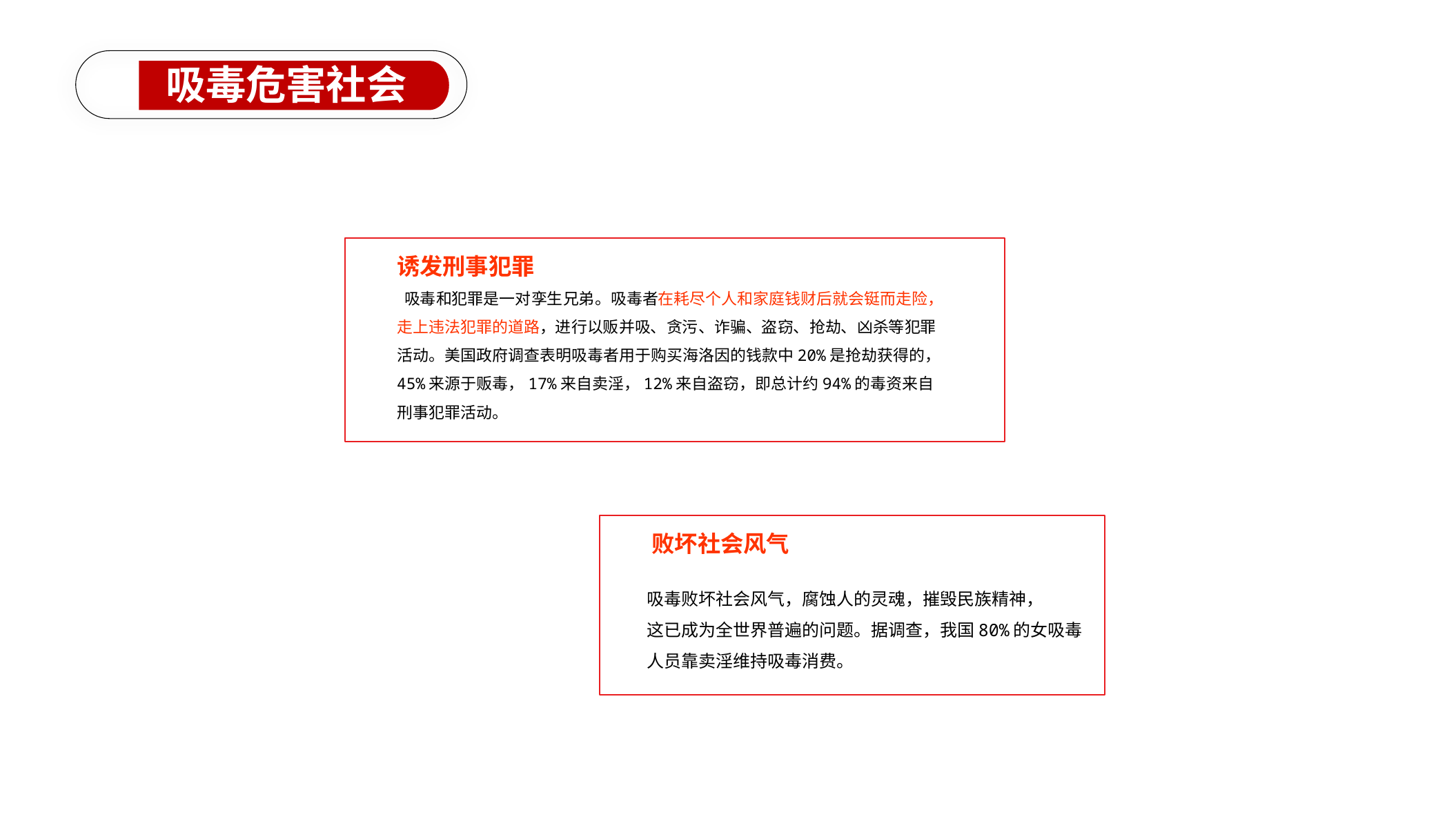

吸毒危害社会

诱发刑事犯罪
 吸毒和犯罪是一对孪生兄弟。吸毒者在耗尽个人和家庭钱财后就会铤而走险，走上违法犯罪的道路，进行以贩并吸、贪污、诈骗、盗窃、抢劫、凶杀等犯罪活动。美国政府调查表明吸毒者用于购买海洛因的钱款中20%是抢劫获得的，45%来源于贩毒，17%来自卖淫，12%来自盗窃，即总计约94%的毒资来自刑事犯罪活动。

败坏社会风气
吸毒败坏社会风气，腐蚀人的灵魂，摧毁民族精神，
这已成为全世界普遍的问题。据调查，我国80%的女吸毒
人员靠卖淫维持吸毒消费。